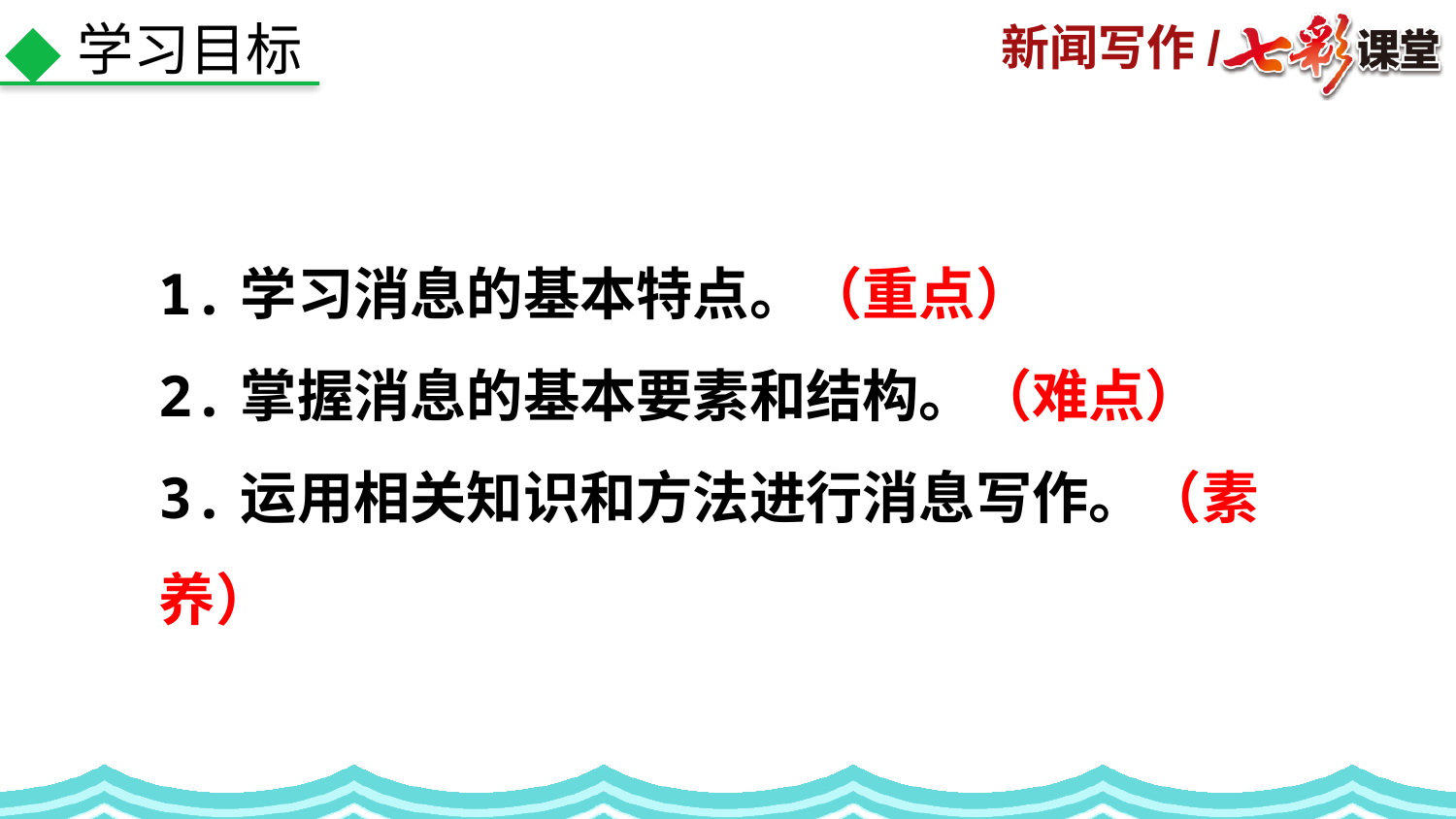

学习目标

1.学习消息的基本特点。（重点）
2.掌握消息的基本要素和结构。（难点）
3.运用相关知识和方法进行消息写作。（素养）